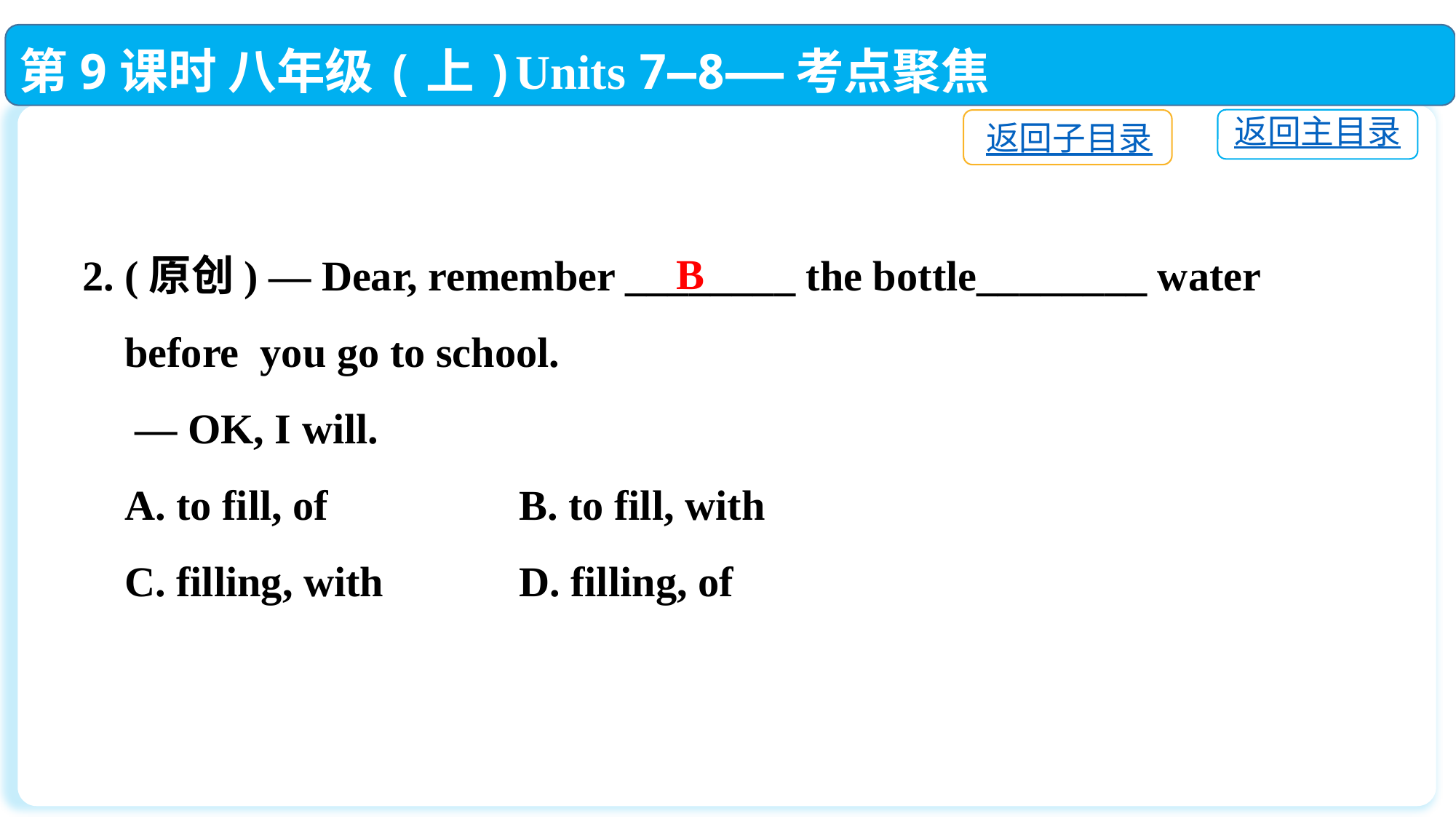

第9课时 八年级(上)Units 7—8——考点聚焦

返回主目录

返回子目录
2. (原创) — Dear, remember ________ the bottle________ water
    before  you go to school.
     — OK, I will.
    A. to fill, of		B. to fill, with
    C. filling, with		D. filling, of
B